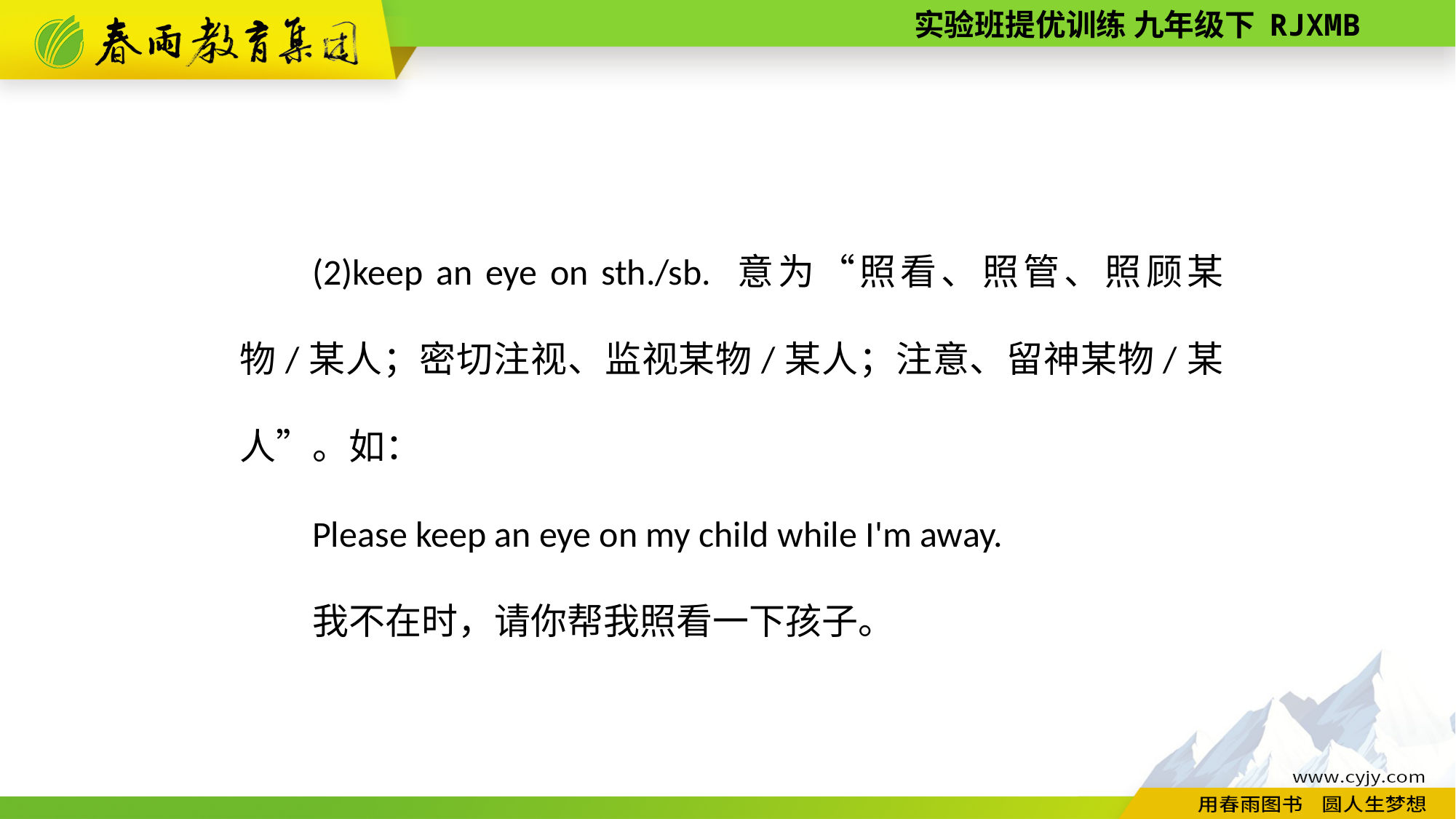

(2)keep an eye on sth./sb. 意为“照看、照管、照顾某物/某人；密切注视、监视某物/某人；注意、留神某物/某人”。如：
Please keep an eye on my child while I'm away.
我不在时，请你帮我照看一下孩子。